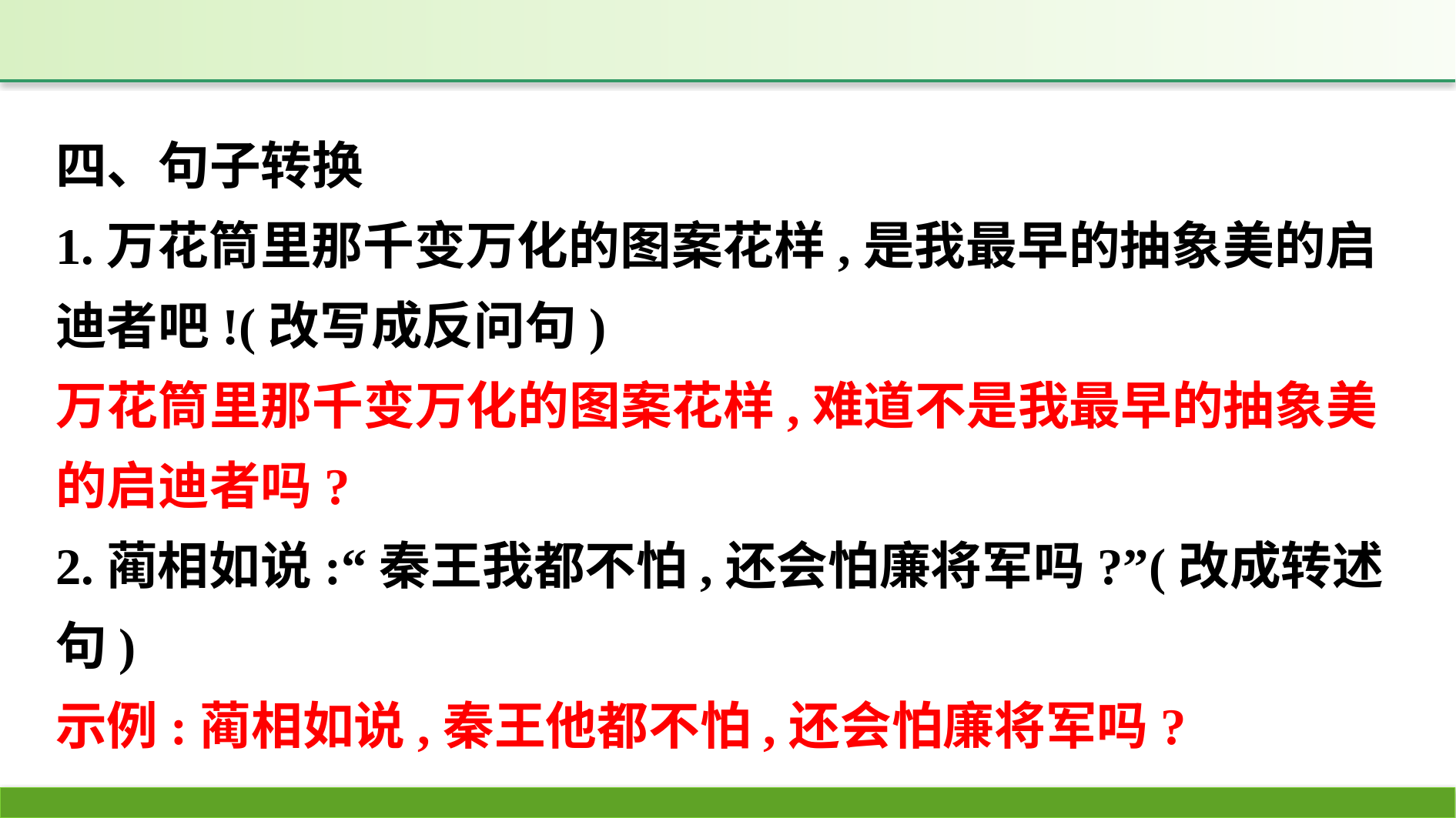

四、句子转换
1.万花筒里那千变万化的图案花样,是我最早的抽象美的启迪者吧!(改写成反问句)
万花筒里那千变万化的图案花样,难道不是我最早的抽象美的启迪者吗?
2.蔺相如说:“秦王我都不怕,还会怕廉将军吗?”(改成转述句)
示例:蔺相如说,秦王他都不怕,还会怕廉将军吗?